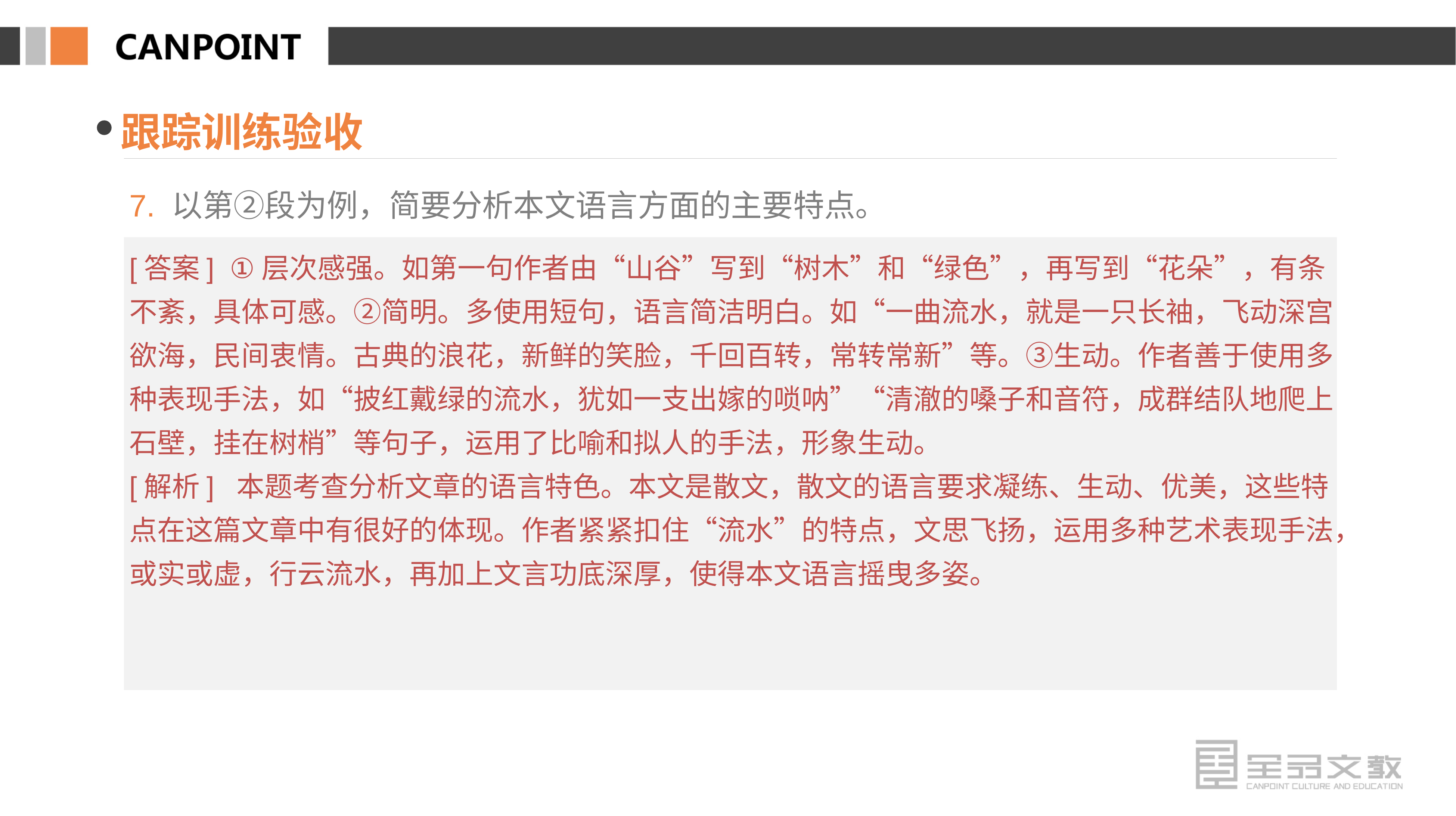

跟踪训练验收

7. 以第②段为例，简要分析本文语言方面的主要特点。

[答案]  ①层次感强。如第一句作者由“山谷”写到“树木”和“绿色”，再写到“花朵”，有条不紊，具体可感。②简明。多使用短句，语言简洁明白。如“一曲流水，就是一只长袖，飞动深宫欲海，民间衷情。古典的浪花，新鲜的笑脸，千回百转，常转常新”等。③生动。作者善于使用多种表现手法，如“披红戴绿的流水，犹如一支出嫁的唢呐”“清澈的嗓子和音符，成群结队地爬上石壁，挂在树梢”等句子，运用了比喻和拟人的手法，形象生动。
[解析]  本题考查分析文章的语言特色。本文是散文，散文的语言要求凝练、生动、优美，这些特点在这篇文章中有很好的体现。作者紧紧扣住“流水”的特点，文思飞扬，运用多种艺术表现手法，或实或虚，行云流水，再加上文言功底深厚，使得本文语言摇曳多姿。